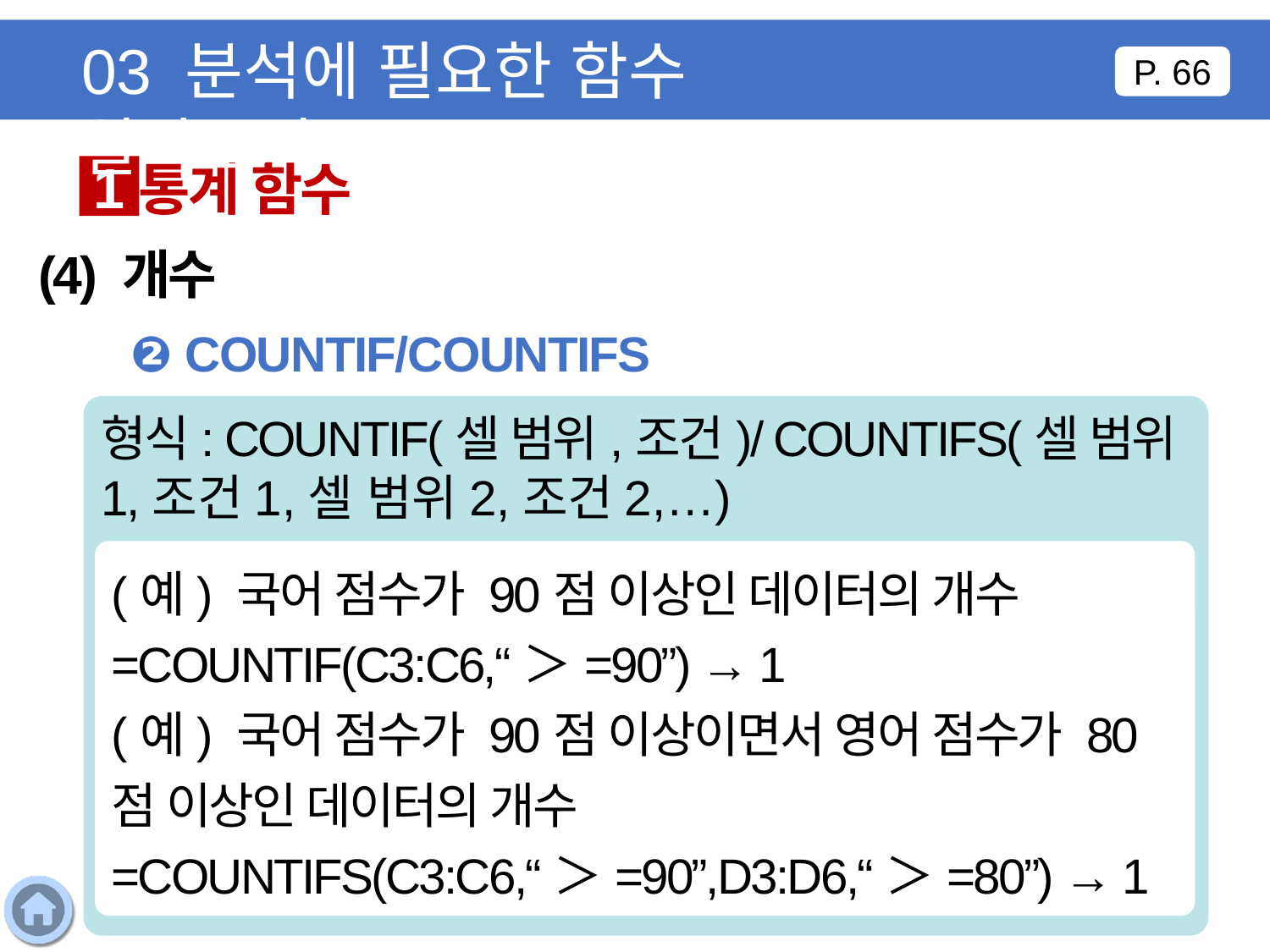

03 분석에 필요한 함수 알아보기
P. 66
통계 함수
1
(4) 개수
❷ COUNTIF/COUNTIFS
형식: COUNTIF(셀 범위,조건)/ COUNTIFS(셀 범위1,조건1,셀 범위2,조건2,…)
)
(예) 국어 점수가 90점 이상인 데이터의 개수 =COUNTIF(C3:C6,“＞=90”) → 1
(예) 국어 점수가 90점 이상이면서 영어 점수가 80점 이상인 데이터의 개수
=COUNTIFS(C3:C6,“＞=90”,D3:D6,“＞=80”) → 1